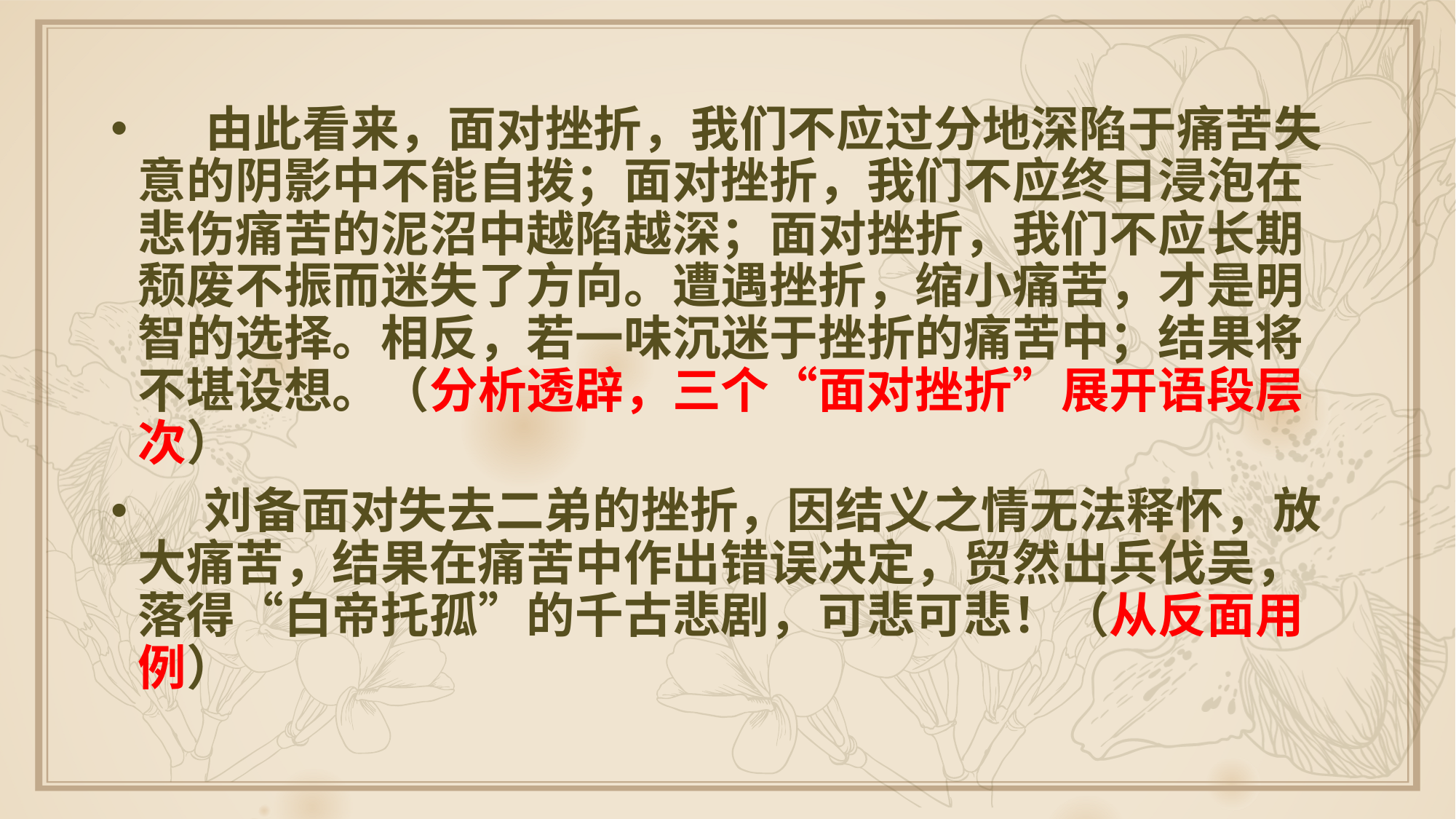

由此看来，面对挫折，我们不应过分地深陷于痛苦失意的阴影中不能自拨；面对挫折，我们不应终日浸泡在悲伤痛苦的泥沼中越陷越深；面对挫折，我们不应长期颓废不振而迷失了方向。遭遇挫折，缩小痛苦，才是明智的选择。相反，若一味沉迷于挫折的痛苦中；结果将不堪设想。（分析透辟，三个“面对挫折”展开语段层次）
     刘备面对失去二弟的挫折，因结义之情无法释怀，放大痛苦，结果在痛苦中作出错误决定，贸然出兵伐吴，落得“白帝托孤”的千古悲剧，可悲可悲！（从反面用例）